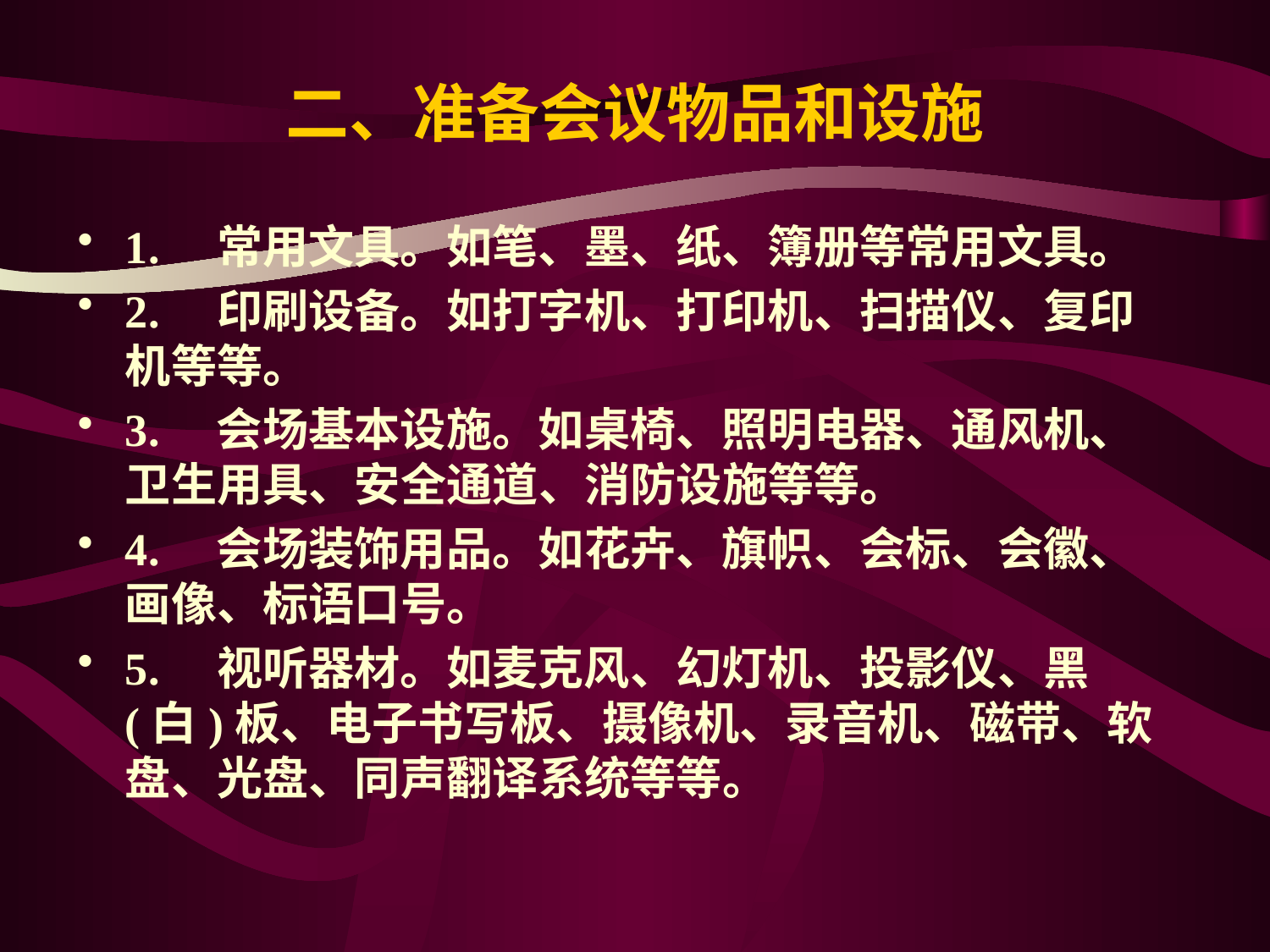

# 二、准备会议物品和设施
1.　常用文具。如笔、墨、纸、簿册等常用文具。
2.　印刷设备。如打字机、打印机、扫描仪、复印机等等。
3.　会场基本设施。如桌椅、照明电器、通风机、卫生用具、安全通道、消防设施等等。
4.　会场装饰用品。如花卉、旗帜、会标、会徽、画像、标语口号。
5.　视听器材。如麦克风、幻灯机、投影仪、黑(白)板、电子书写板、摄像机、录音机、磁带、软盘、光盘、同声翻译系统等等。